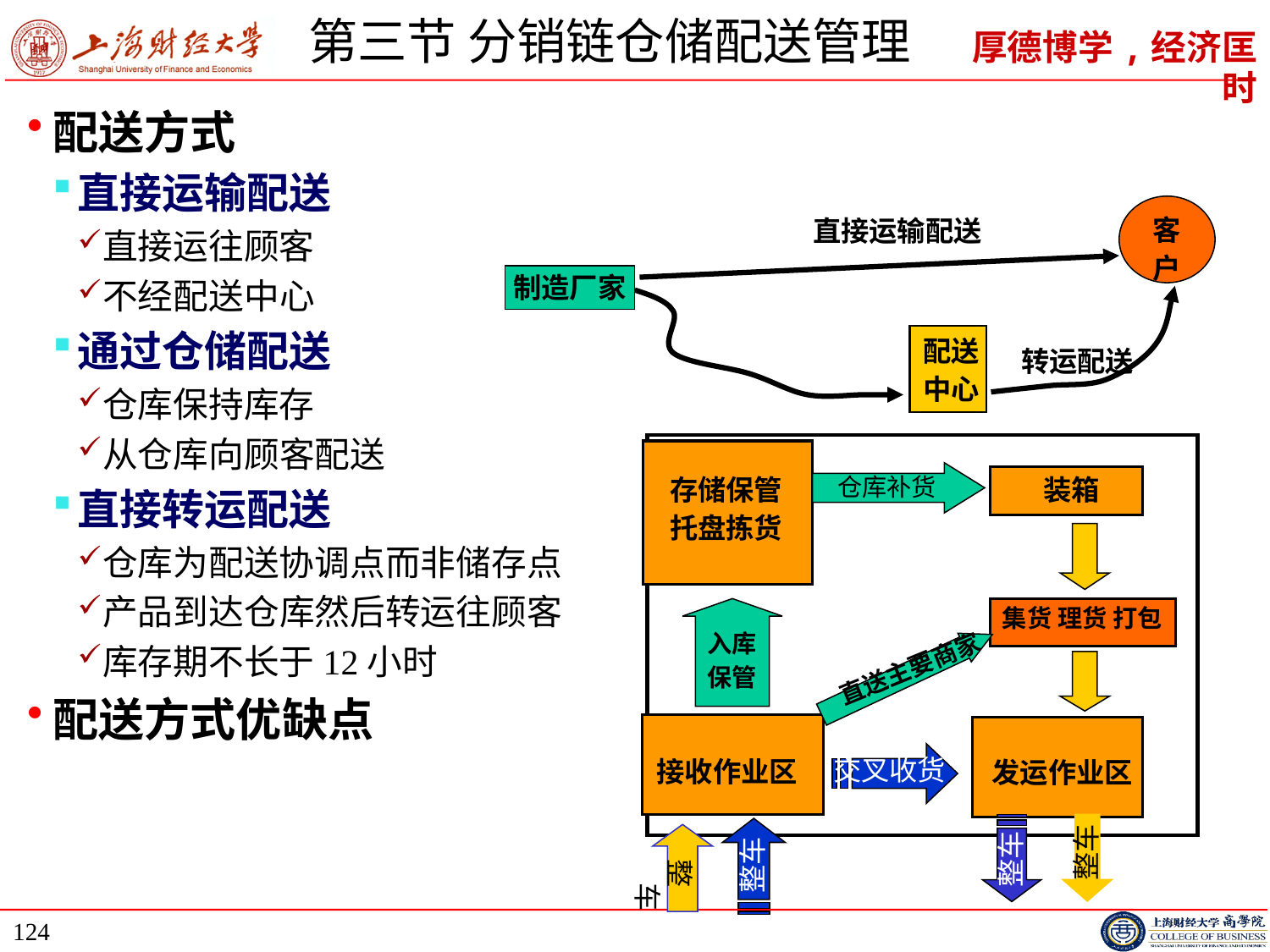

# 第三节 分销链仓储配送管理
配送方式
直接运输配送
直接运往顾客
不经配送中心
通过仓储配送
仓库保持库存
从仓库向顾客配送
直接转运配送
仓库为配送协调点而非储存点
产品到达仓库然后转运往顾客
库存期不长于12小时
配送方式优缺点

客
户
直接运输配送

制造厂家

配送
中心
转运配送

仓库补货

存储保管
托盘拣货
装箱

入库
保管

集货 理货 打包
货 理货 打包

直送主要商家

交叉收货
接收作业区
发运作业区
整车
整车
整车
整车
124